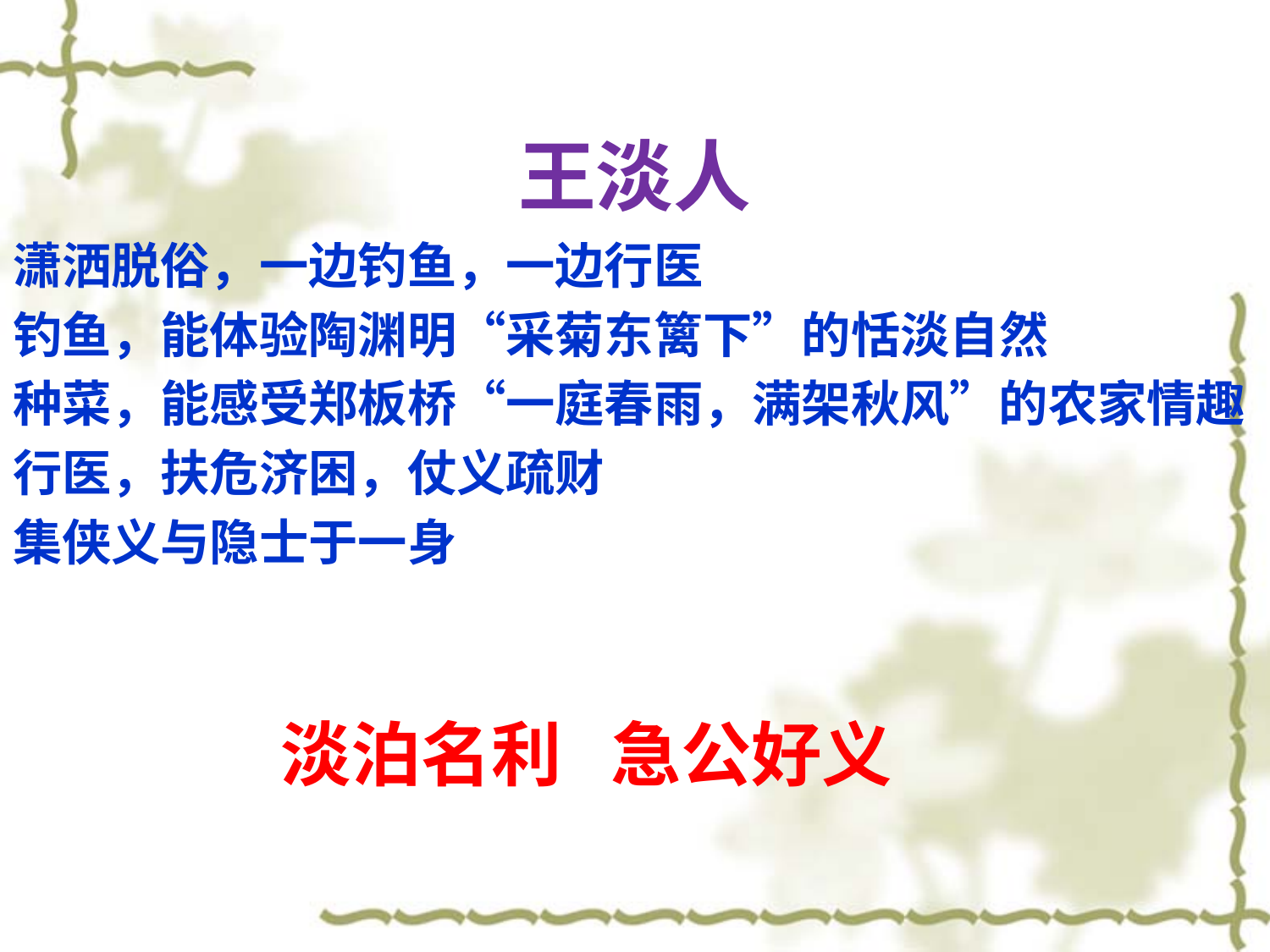

王淡人
潇洒脱俗，一边钓鱼，一边行医
钓鱼，能体验陶渊明“采菊东篱下”的恬淡自然
种菜，能感受郑板桥“一庭春雨，满架秋风”的农家情趣
行医，扶危济困，仗义疏财
集侠义与隐士于一身
淡泊名利   急公好义